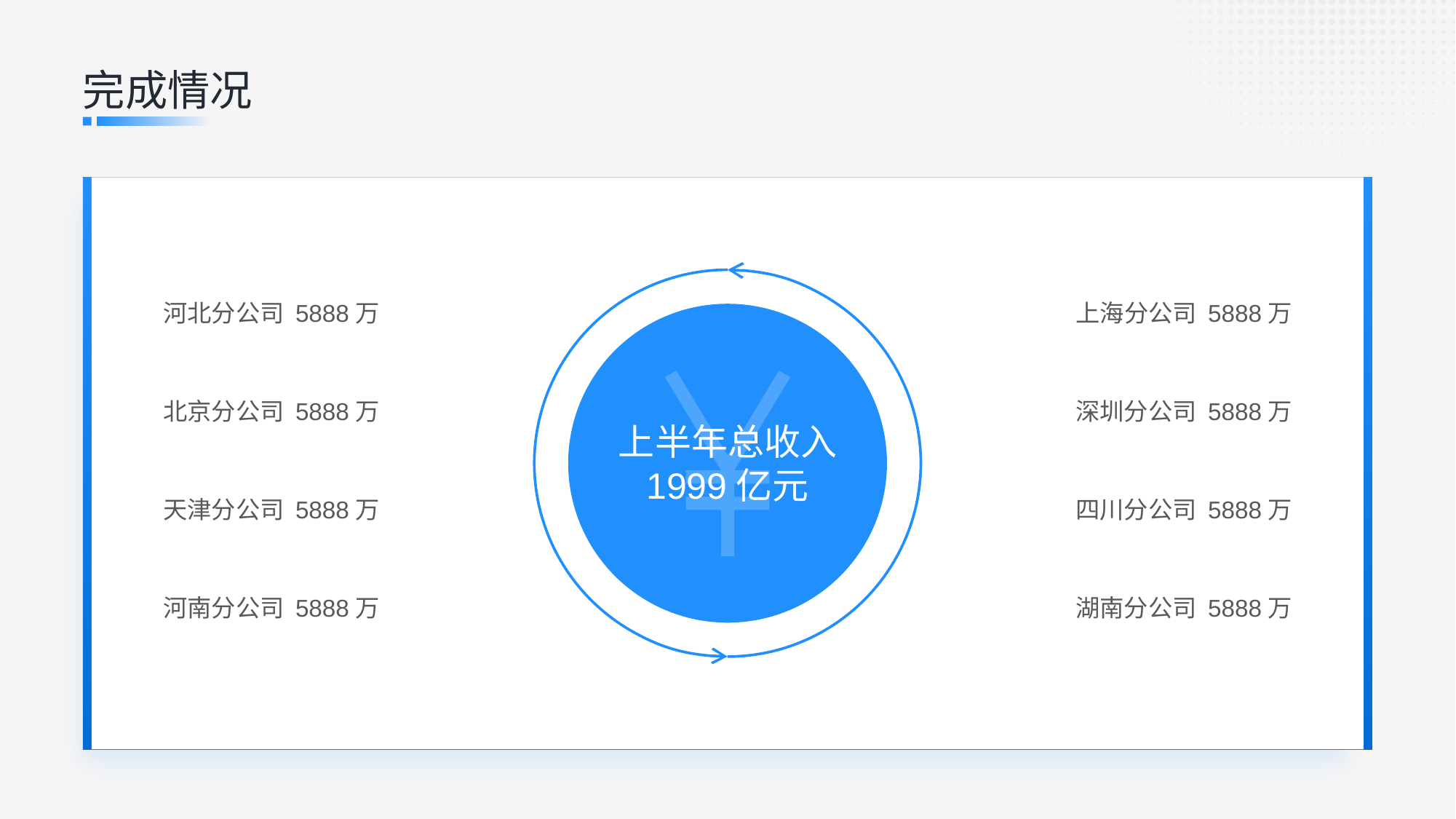

完成情况

河北分公司 5888万
上海分公司 5888万
北京分公司 5888万
深圳分公司 5888万
上半年总收入
1999亿元
天津分公司 5888万
四川分公司 5888万
河南分公司 5888万
湖南分公司 5888万